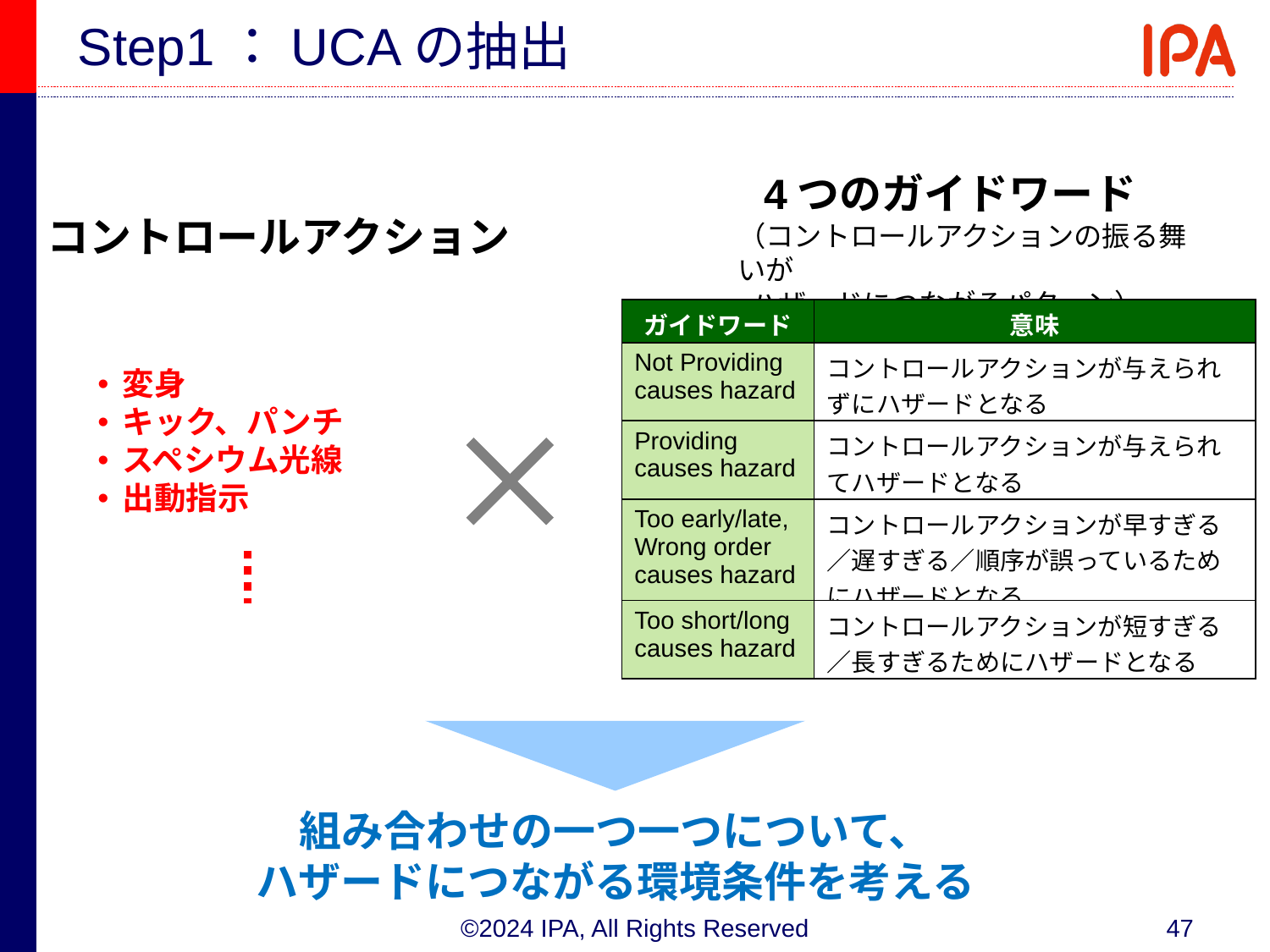

# Step1：UCAの抽出
4つのガイドワード
コントロールアクション
（コントロールアクションの振る舞いが
  ハザードにつながるパターン）
| ガイドワード | 意味 |
| --- | --- |
| Not Providing causes hazard | コントロールアクションが与えられずにハザードとなる |
| Providing causes hazard | コントロールアクションが与えられてハザードとなる |
| Too early/late, Wrong order causes hazard | コントロールアクションが早すぎる／遅すぎる／順序が誤っているためにハザードとなる |
| Too short/long causes hazard | コントロールアクションが短すぎる／長すぎるためにハザードとなる |
変身
キック、パンチ
スペシウム光線
出動指示

組み合わせの一つ一つについて、
ハザードにつながる環境条件を考える
©2024 IPA, All Rights Reserved
47